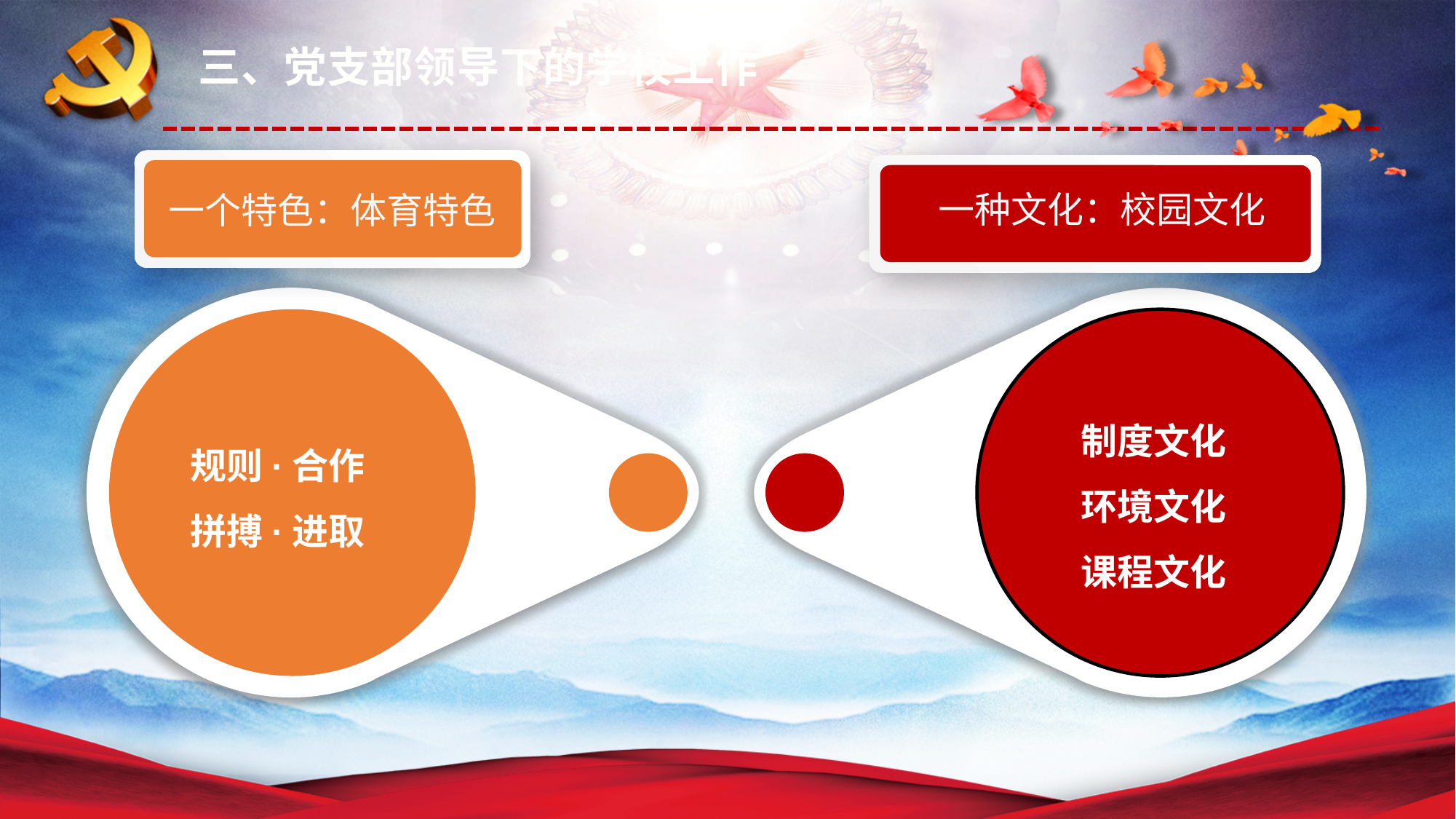

三、党支部领导下的学校工作

一个特色：体育特色

一种文化：校园文化

制度文化
环境文化
课程文化
规则·合作
拼搏·进取